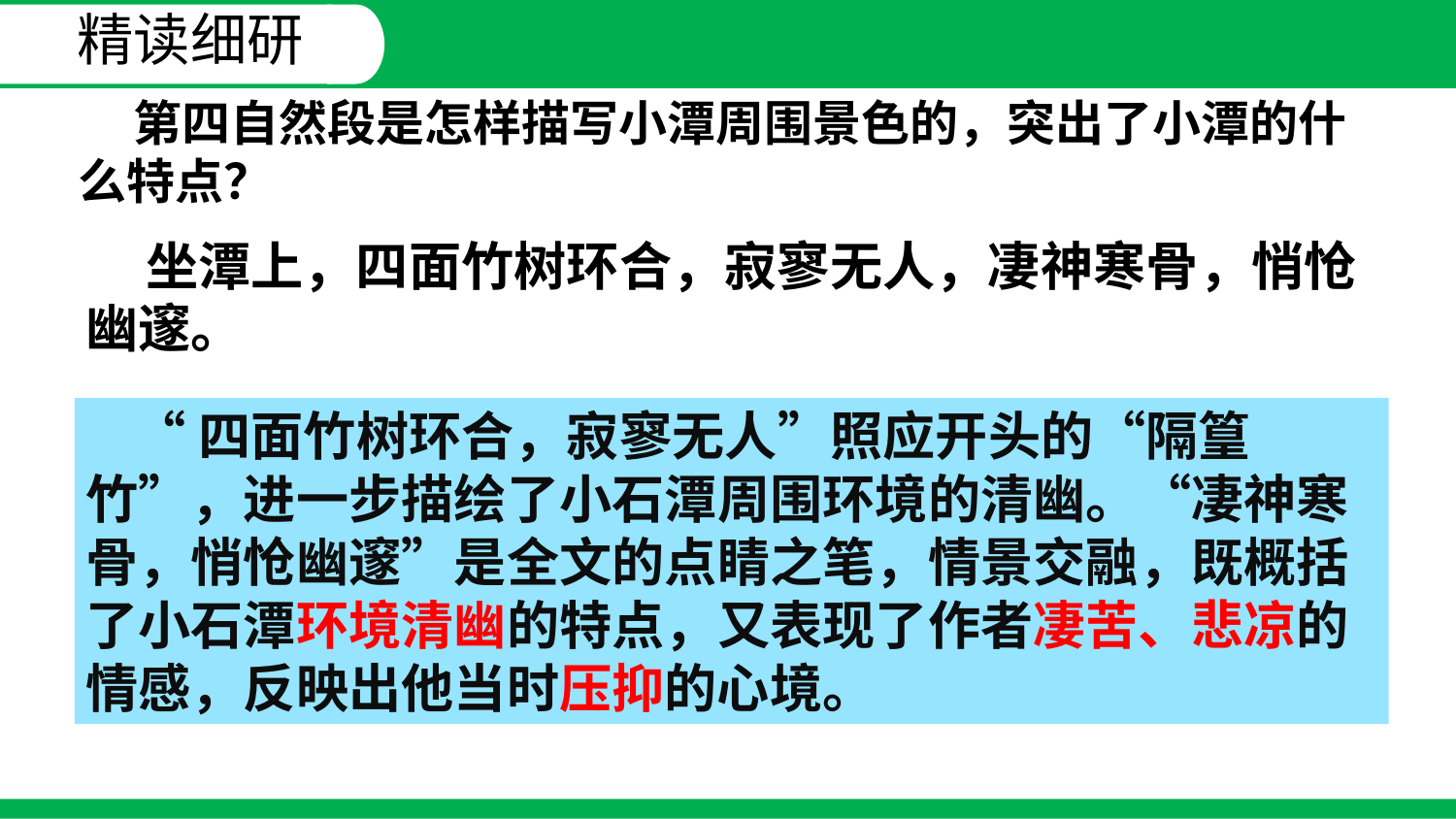

精读细研
    第四自然段是怎样描写小潭周围景色的，突出了小潭的什么特点？
    坐潭上，四面竹树环合，寂寥无人，凄神寒骨，悄怆幽邃。
    “四面竹树环合，寂寥无人”照应开头的“隔篁竹”，进一步描绘了小石潭周围环境的清幽。“凄神寒骨，悄怆幽邃”是全文的点睛之笔，情景交融，既概括了小石潭环境清幽的特点，又表现了作者凄苦、悲凉的情感，反映出他当时压抑的心境。